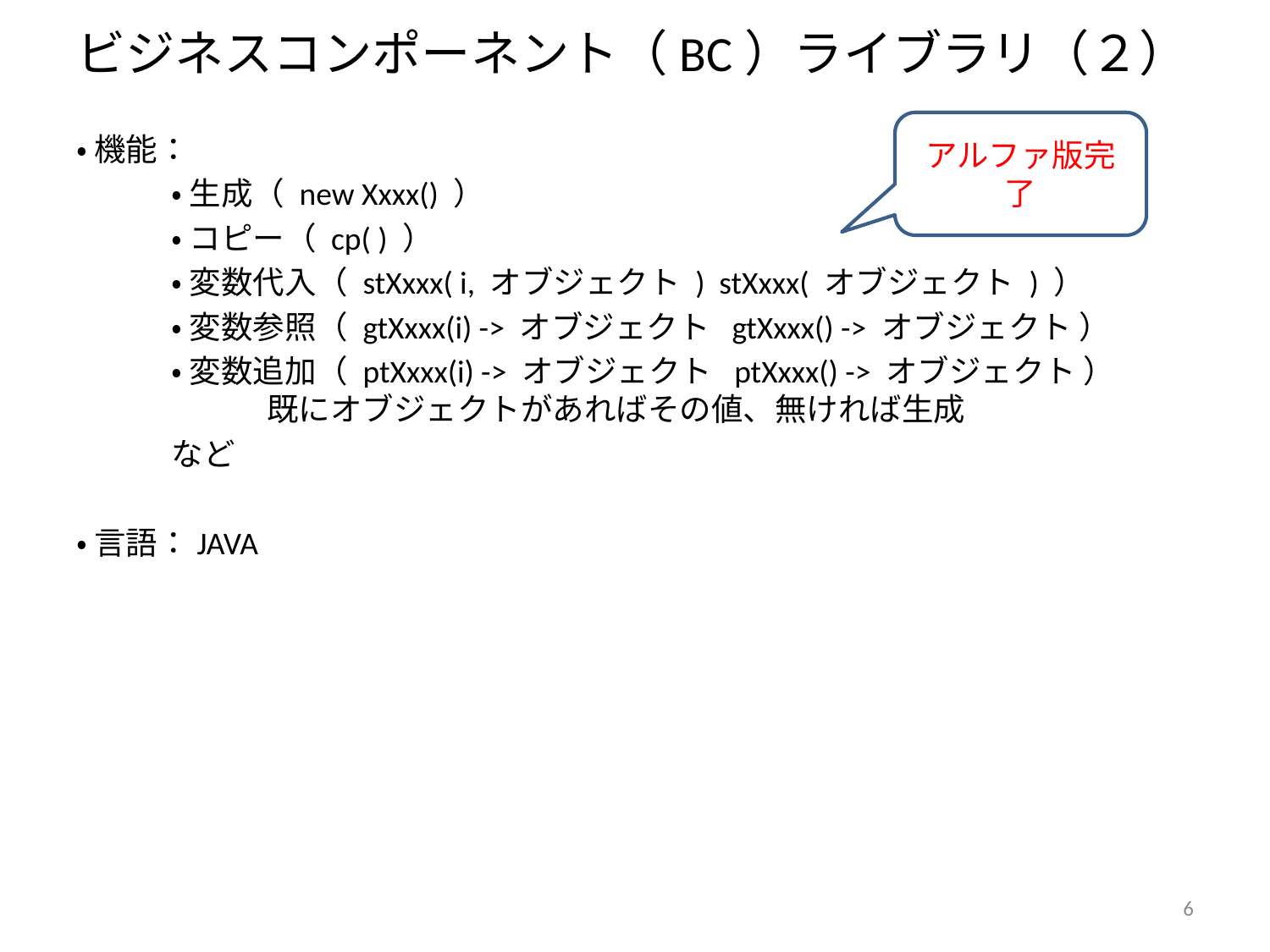

# ビジネスコンポーネント（BC）ライブラリ（２）
アルファ版完了
・ 機能：
　　　・ 生成（ new Xxxx() ）
　　　・ コピー（ cp( ) ）
　　　・ 変数代入（ stXxxx( i, オブジェクト )  stXxxx( オブジェクト ) ）
　　　・ 変数参照（ gtXxxx(i) -> オブジェクト  gtXxxx() -> オブジェクト ）
　　　・ 変数追加（ ptXxxx(i) -> オブジェクト  ptXxxx() -> オブジェクト ）
　　　　　　既にオブジェクトがあればその値、無ければ生成
　　　など

・ 言語：JAVA

6